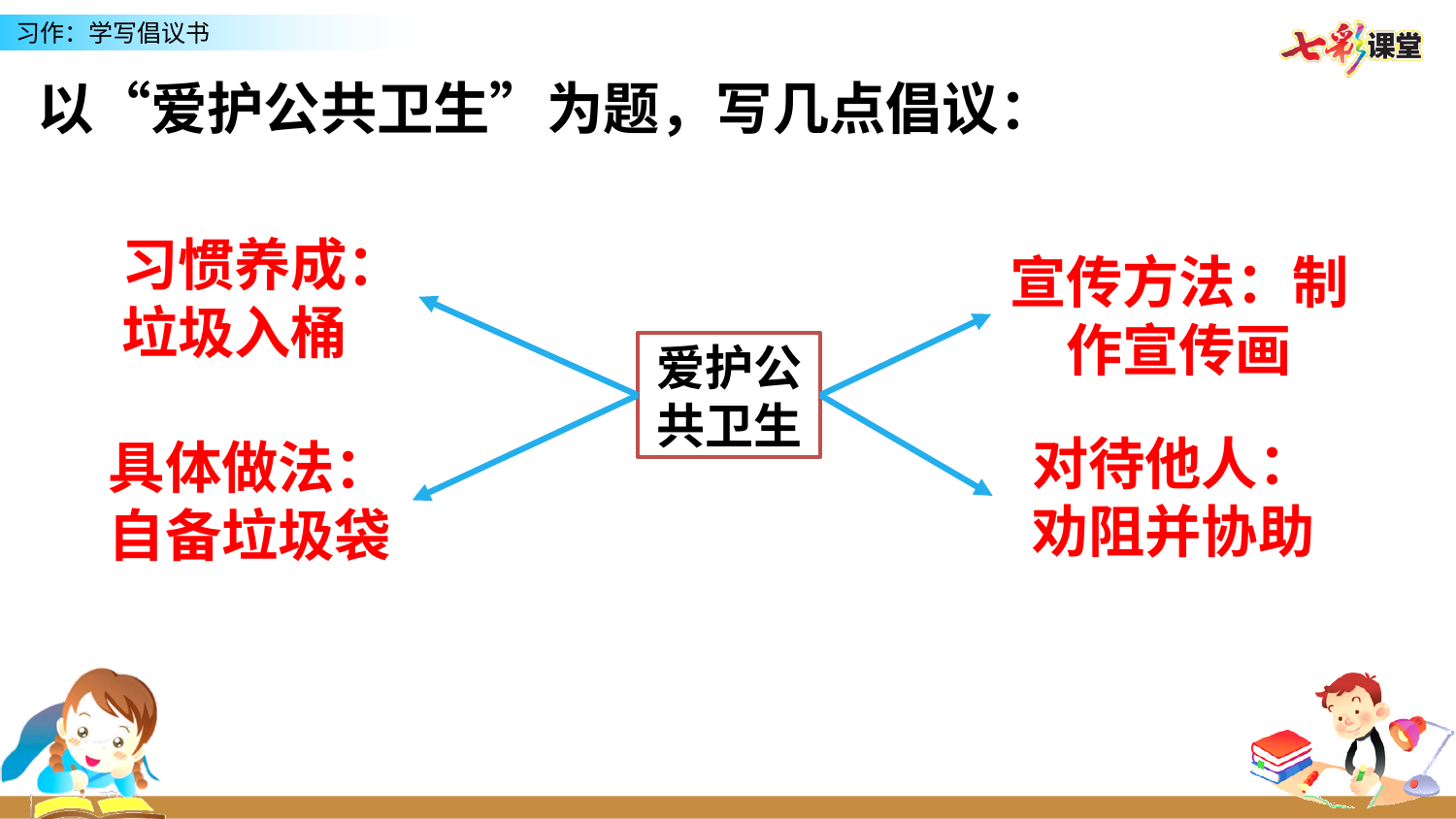

以“爱护公共卫生”为题，写几点倡议：
习惯养成：垃圾入桶
宣传方法：制作宣传画
爱护公共卫生
对待他人：劝阻并协助
具体做法：自备垃圾袋